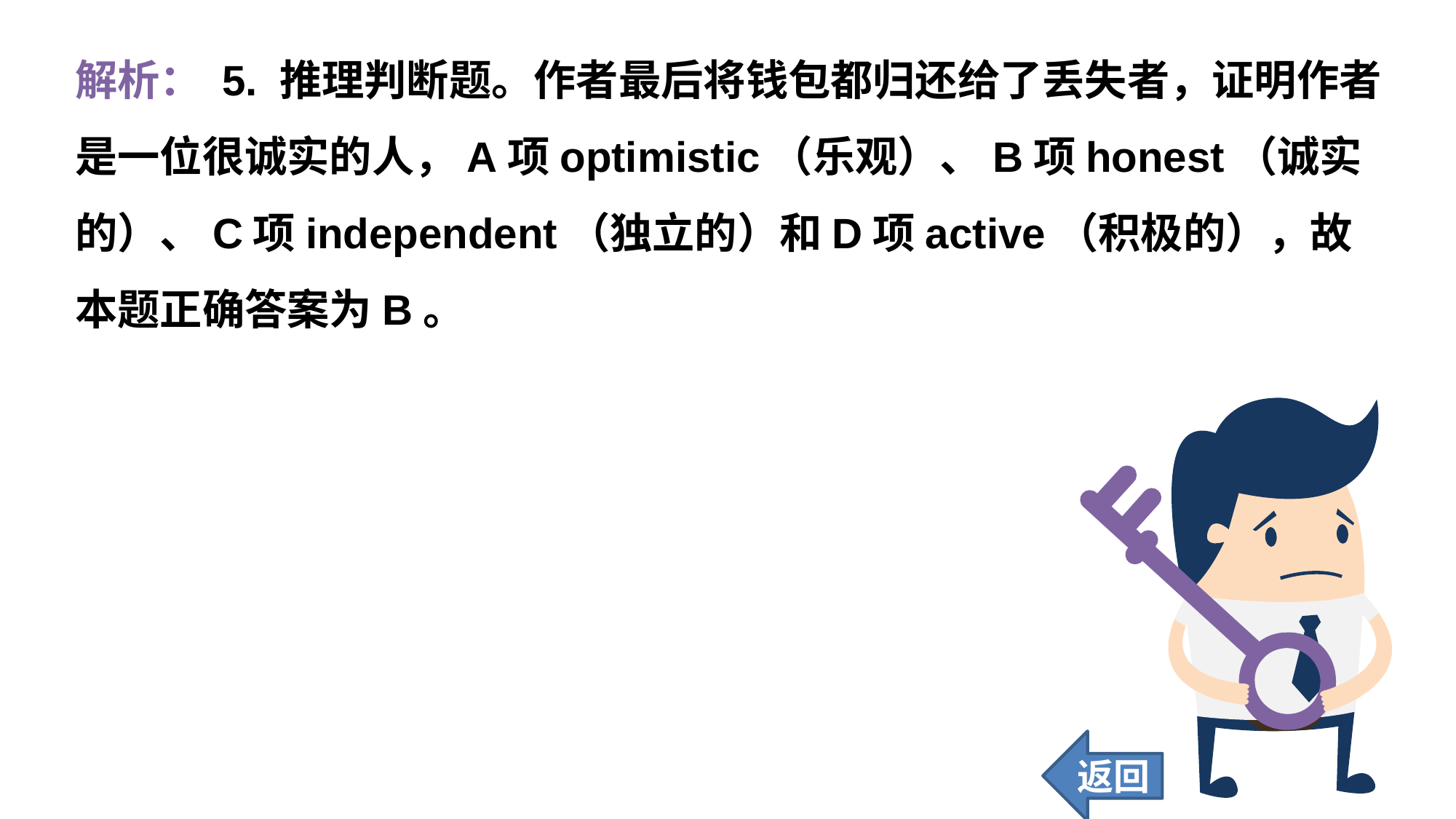

解析： 5. 推理判断题。作者最后将钱包都归还给了丢失者，证明作者是一位很诚实的人，A项optimistic（乐观）、B项honest（诚实的）、C项independent（独立的）和D项active（积极的），故本题正确答案为B。

返回
121